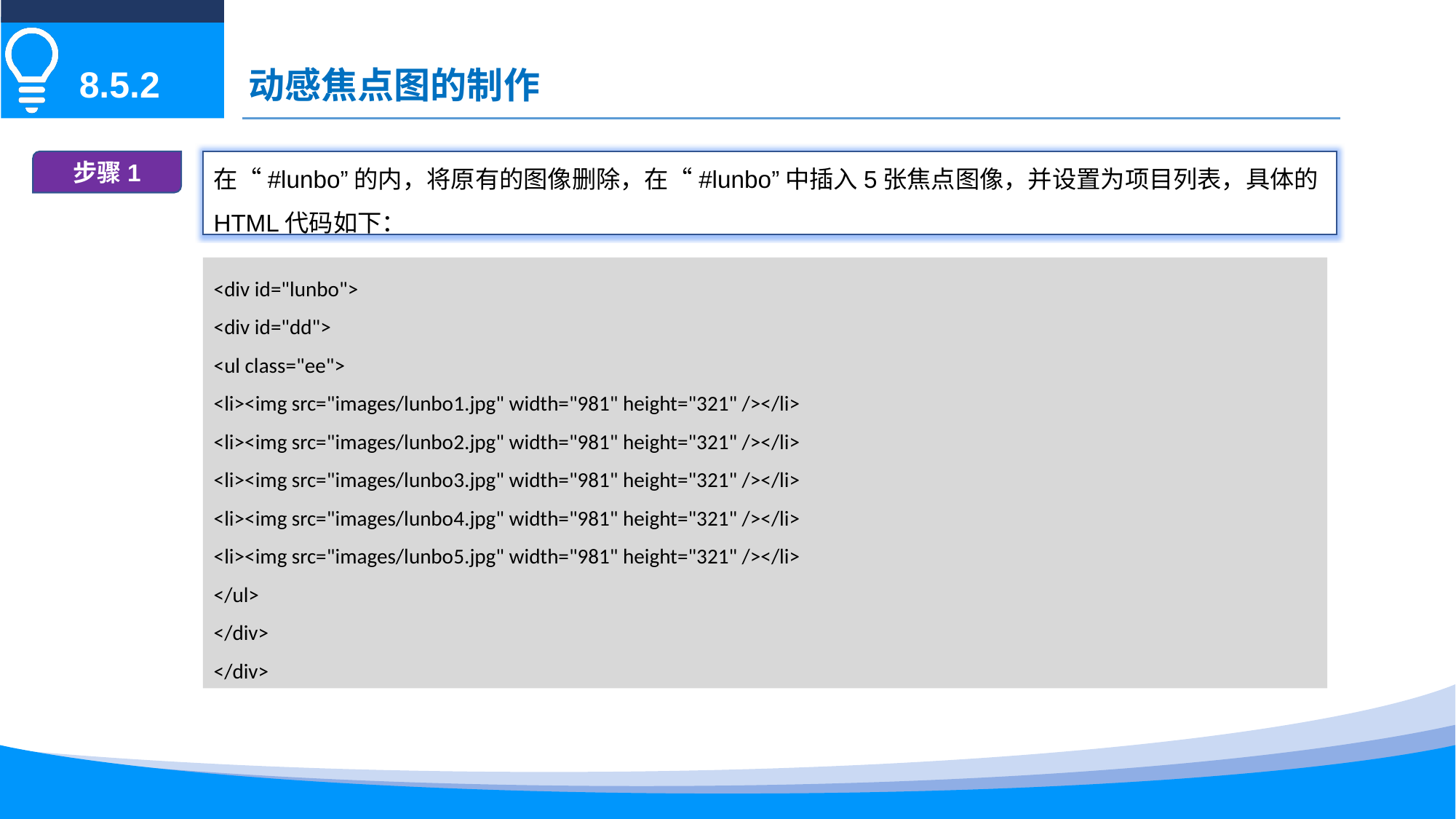

动感焦点图的制作
8.5.2
步骤1
在“#lunbo”的内，将原有的图像删除，在“#lunbo”中插入5张焦点图像，并设置为项目列表，具体的HTML代码如下：
<div id="lunbo">
<div id="dd">
<ul class="ee">
<li><img src="images/lunbo1.jpg" width="981" height="321" /></li>
<li><img src="images/lunbo2.jpg" width="981" height="321" /></li>
<li><img src="images/lunbo3.jpg" width="981" height="321" /></li>
<li><img src="images/lunbo4.jpg" width="981" height="321" /></li>
<li><img src="images/lunbo5.jpg" width="981" height="321" /></li>
</ul>
</div>
</div>